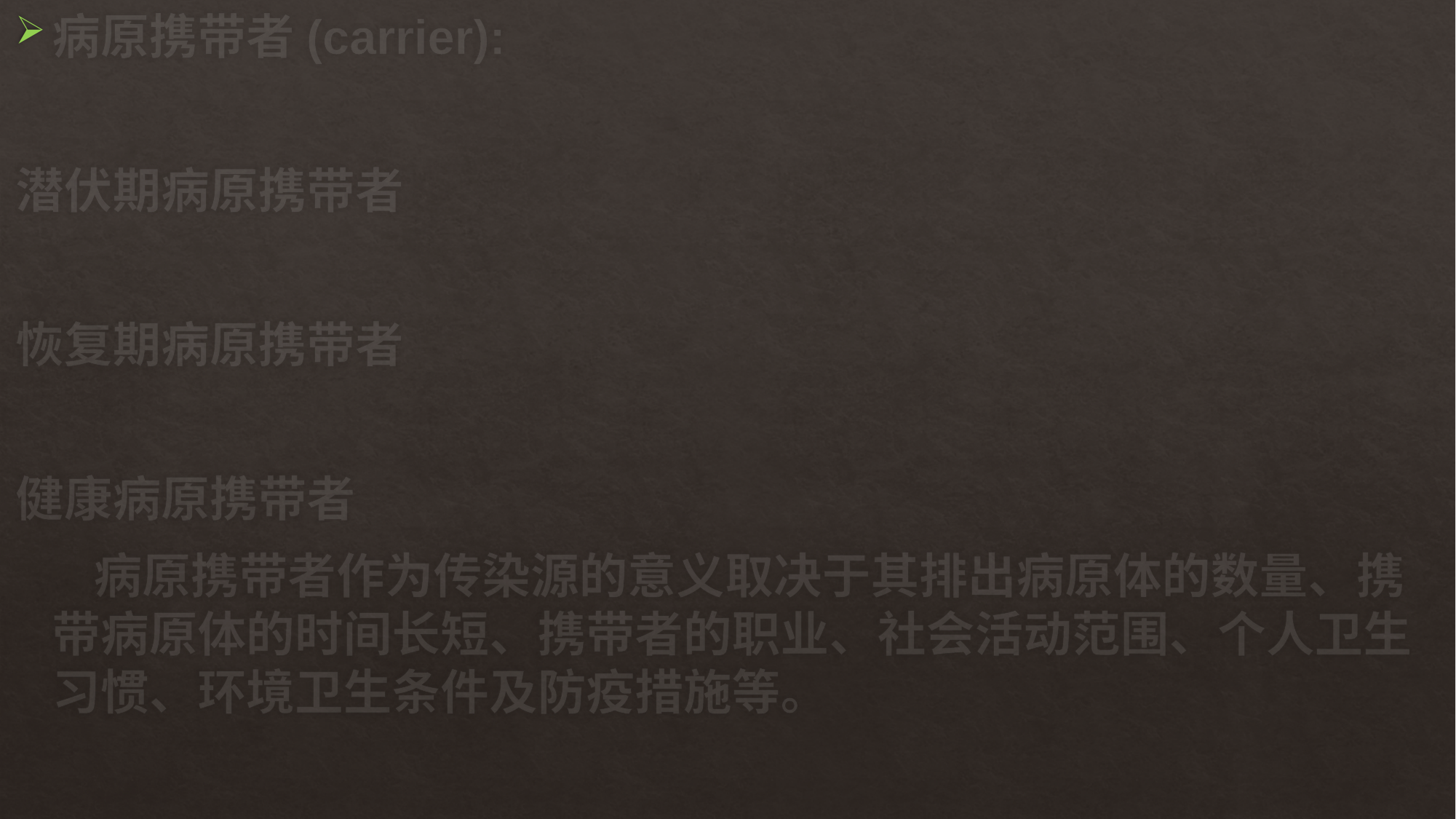

病原携带者(carrier):

潜伏期病原携带者

恢复期病原携带者

健康病原携带者
      病原携带者作为传染源的意义取决于其排出病原体的数量、携带病原体的时间长短、携带者的职业、社会活动范围、个人卫生习惯、环境卫生条件及防疫措施等。